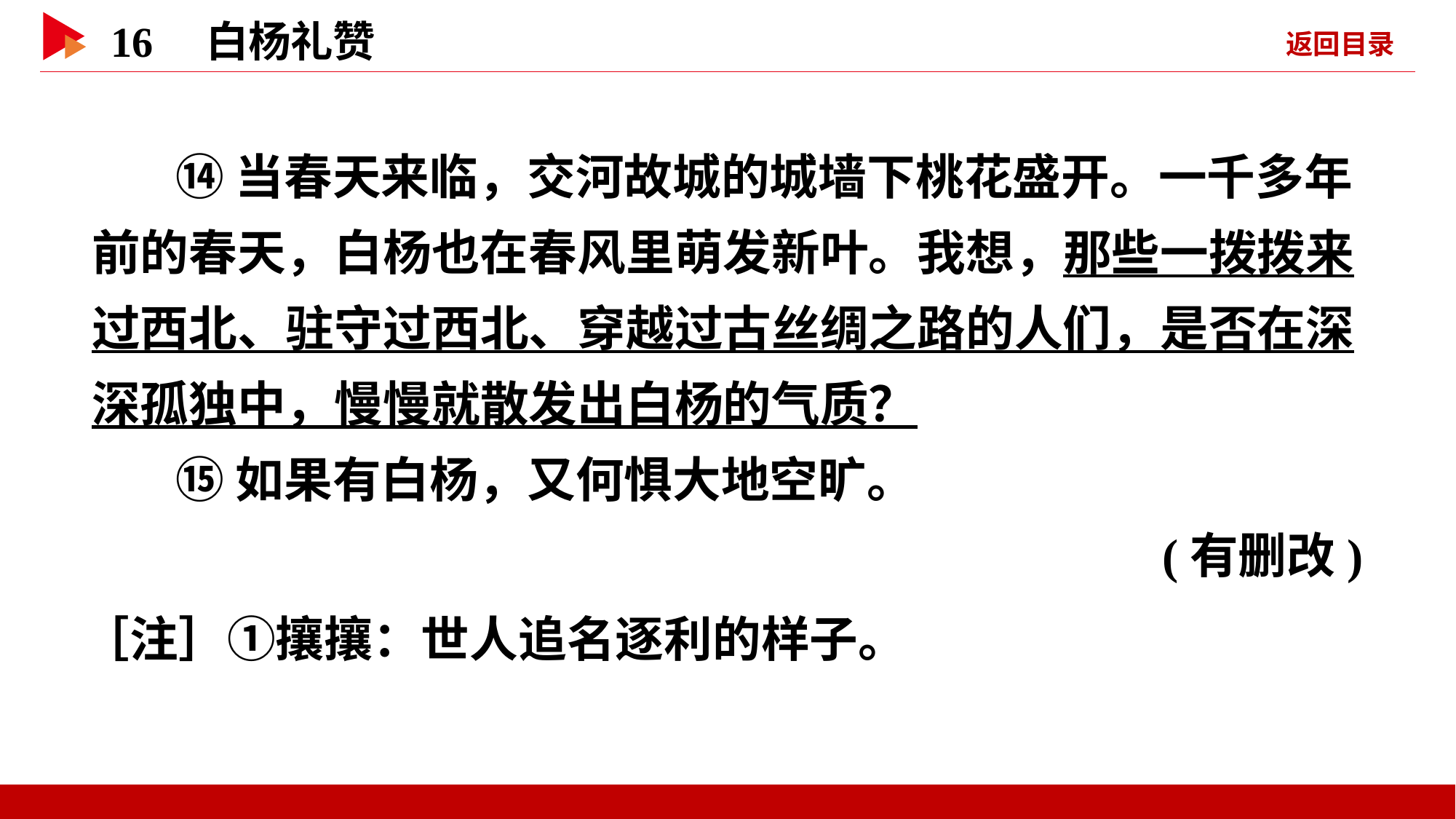

⑭当春天来临，交河故城的城墙下桃花盛开。一千多年前的春天，白杨也在春风里萌发新叶。我想，那些一拨拨来过西北、驻守过西北、穿越过古丝绸之路的人们，是否在深深孤独中，慢慢就散发出白杨的气质？
⑮如果有白杨，又何惧大地空旷。
(有删改)
［注］①攘攘：世人追名逐利的样子。